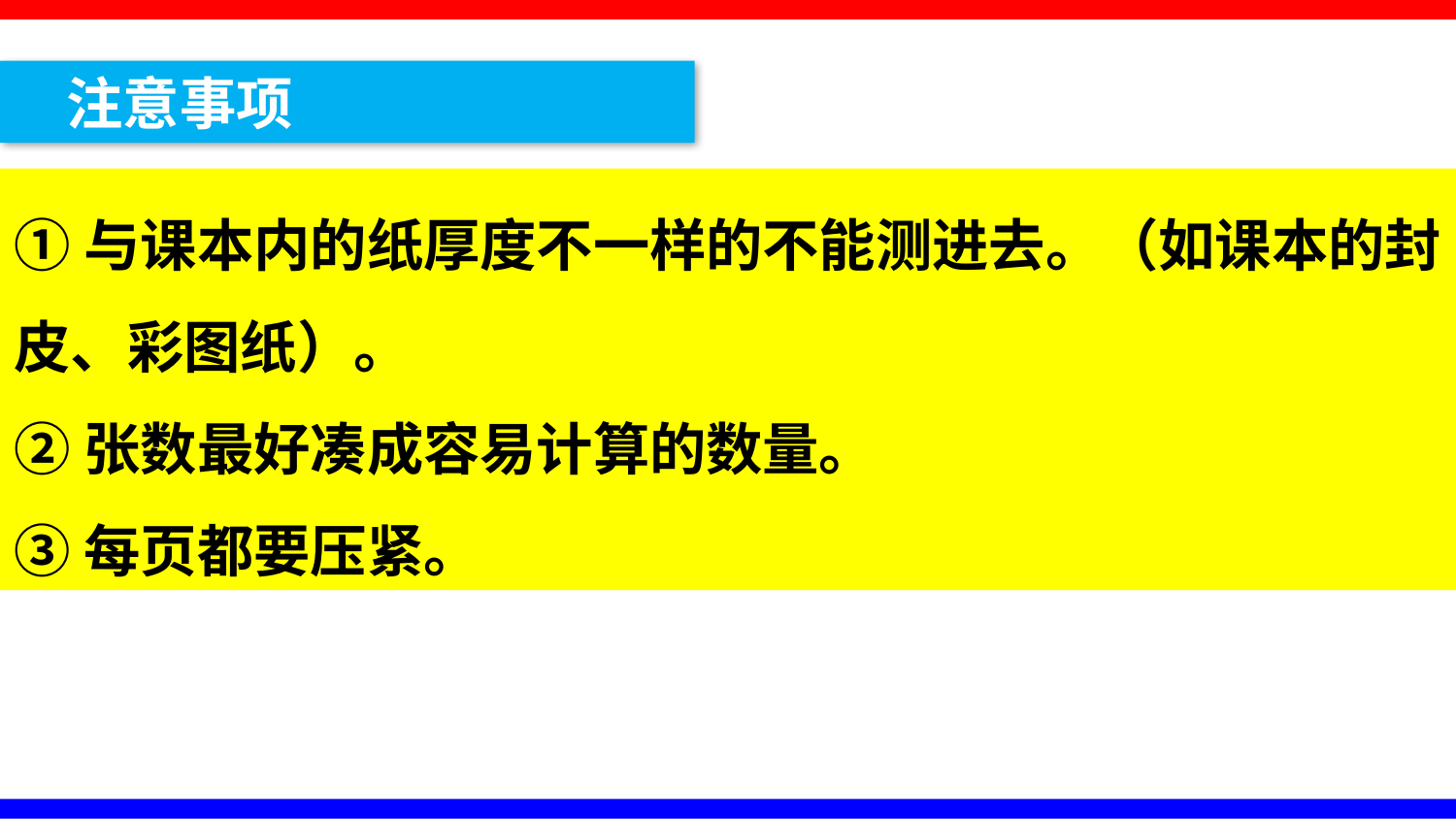

注意事项
①与课本内的纸厚度不一样的不能测进去。（如课本的封皮、彩图纸）。
②张数最好凑成容易计算的数量。
③每页都要压紧。